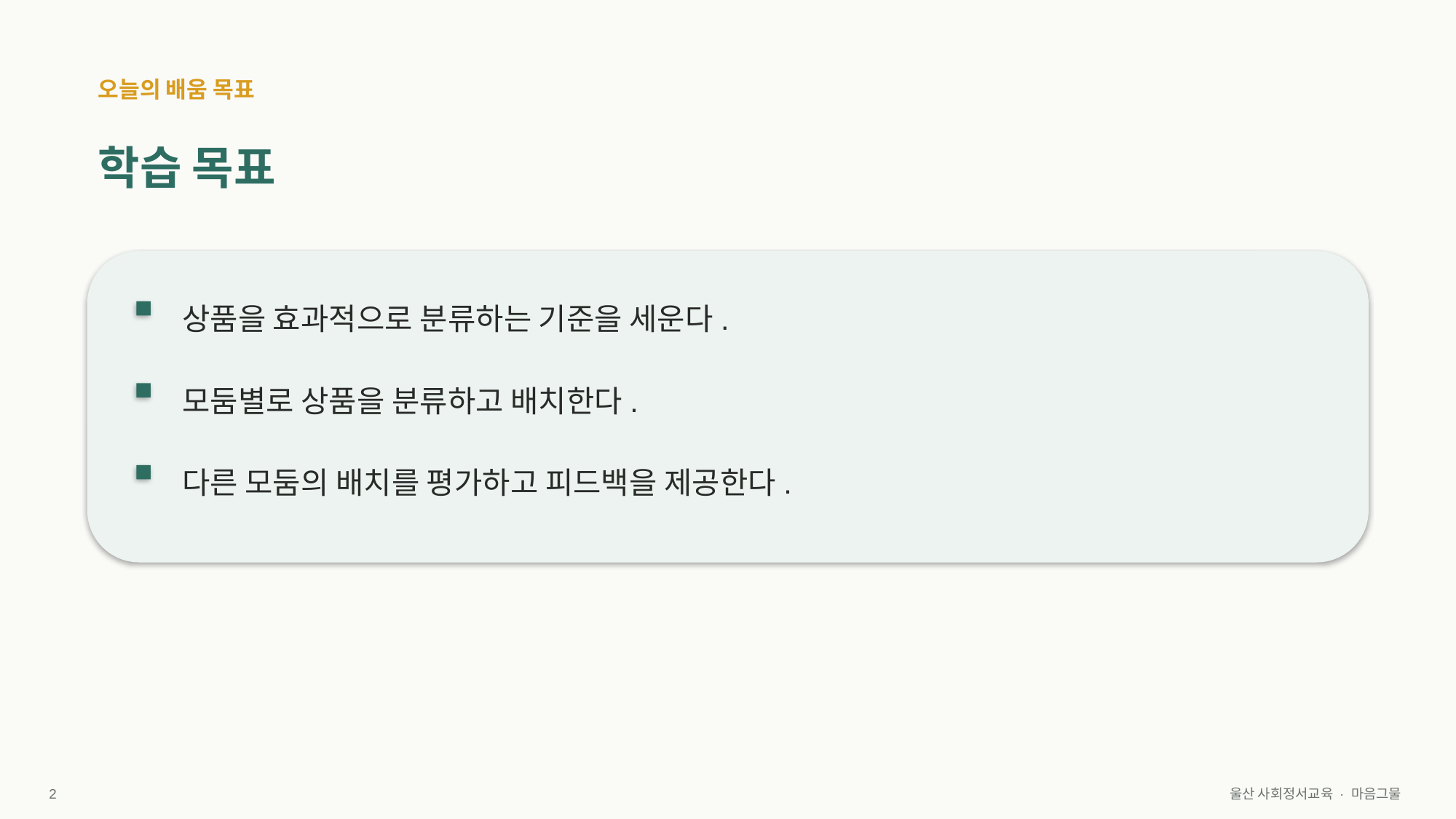

오늘의 배움 목표
학습 목표

상품을 효과적으로 분류하는 기준을 세운다.

모둠별로 상품을 분류하고 배치한다.

다른 모둠의 배치를 평가하고 피드백을 제공한다.

2
울산 사회정서교육 · 마음그물